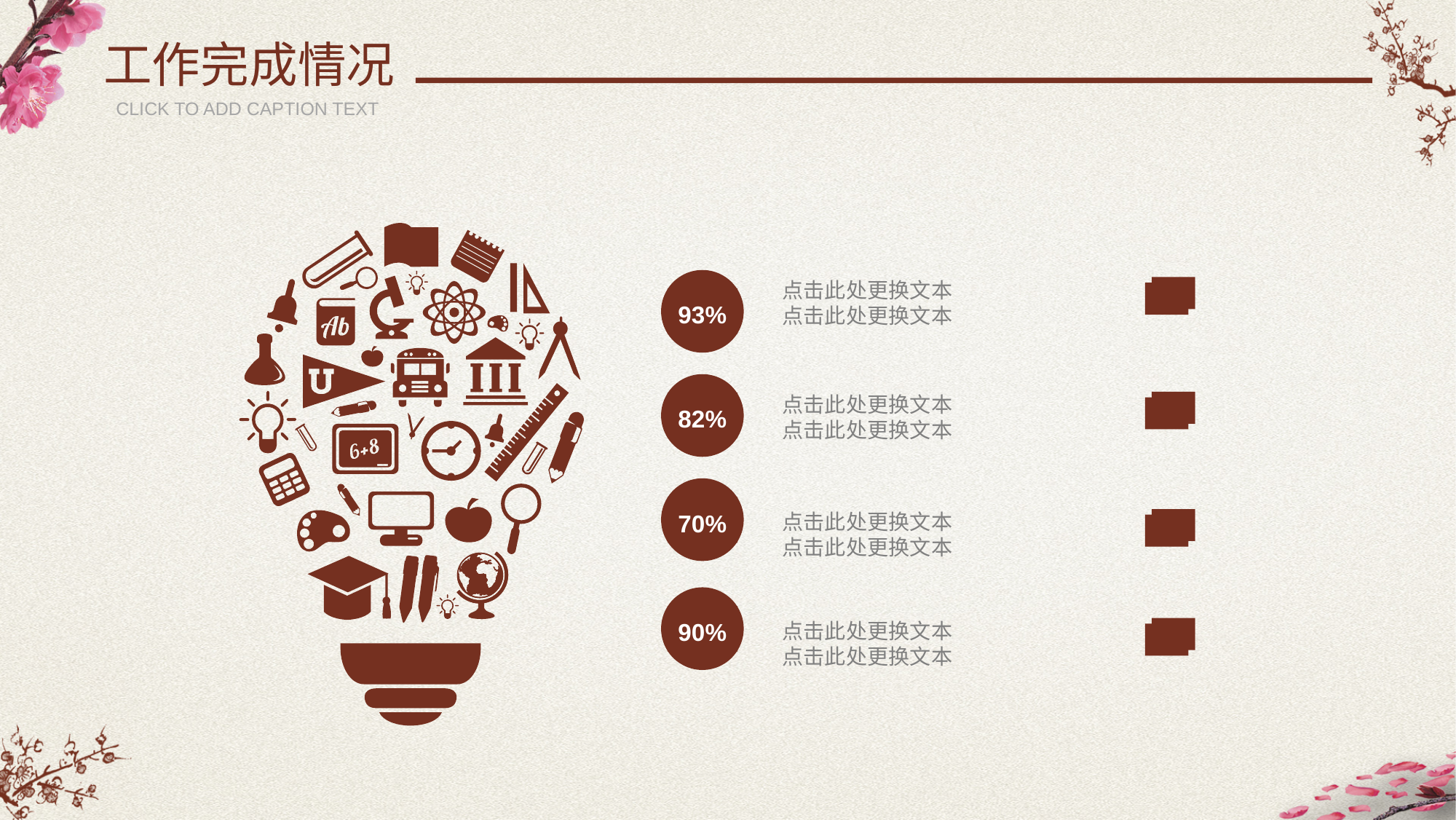

工作完成情况

CLICK TO ADD CAPTION TEXT

93%
点击此处更换文本
点击此处更换文本

82%
点击此处更换文本
点击此处更换文本

70%
点击此处更换文本
点击此处更换文本

90%
点击此处更换文本
点击此处更换文本